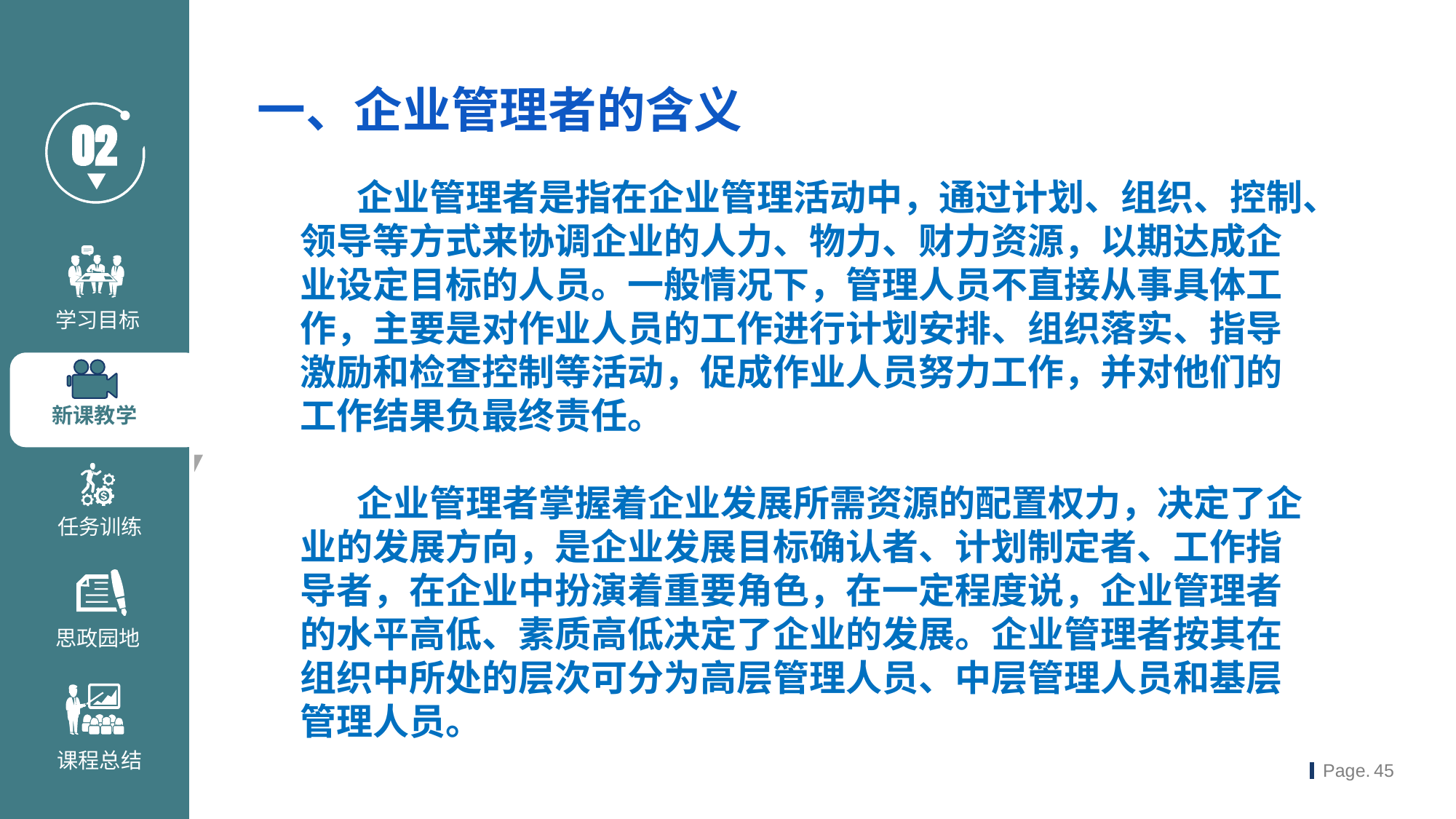

一、企业管理者的含义
  企业管理者是指在企业管理活动中，通过计划、组织、控制、领导等方式来协调企业的人力、物力、财力资源，以期达成企业设定目标的人员。一般情况下，管理人员不直接从事具体工作，主要是对作业人员的工作进行计划安排、组织落实、指导激励和检查控制等活动，促成作业人员努力工作，并对他们的工作结果负最终责任。

  企业管理者掌握着企业发展所需资源的配置权力，决定了企业的发展方向，是企业发展目标确认者、计划制定者、工作指导者，在企业中扮演着重要角色，在一定程度说，企业管理者的水平高低、素质高低决定了企业的发展。企业管理者按其在组织中所处的层次可分为高层管理人员、中层管理人员和基层管理人员。